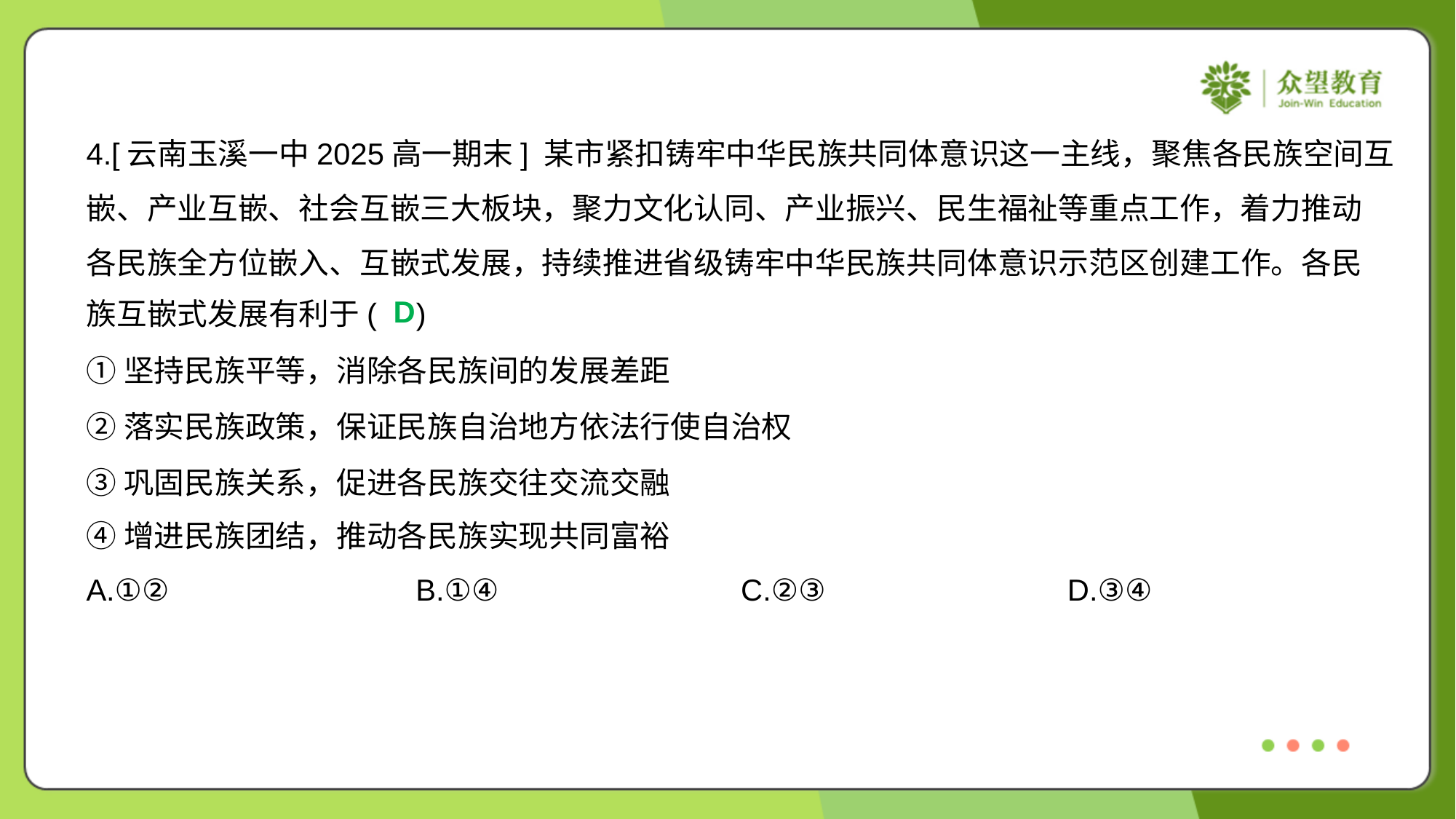

4.[云南玉溪一中2025高一期末] 某市紧扣铸牢中华民族共同体意识这一主线，聚焦各民族空间互
嵌、产业互嵌、社会互嵌三大板块，聚力文化认同、产业振兴、民生福祉等重点工作，着力推动
各民族全方位嵌入、互嵌式发展，持续推进省级铸牢中华民族共同体意识示范区创建工作。各民
族互嵌式发展有利于(     )
D
①坚持民族平等，消除各民族间的发展差距
②落实民族政策，保证民族自治地方依法行使自治权
③巩固民族关系，促进各民族交往交流交融
④增进民族团结，推动各民族实现共同富裕
A.①②	B.①④	C.②③	D.③④